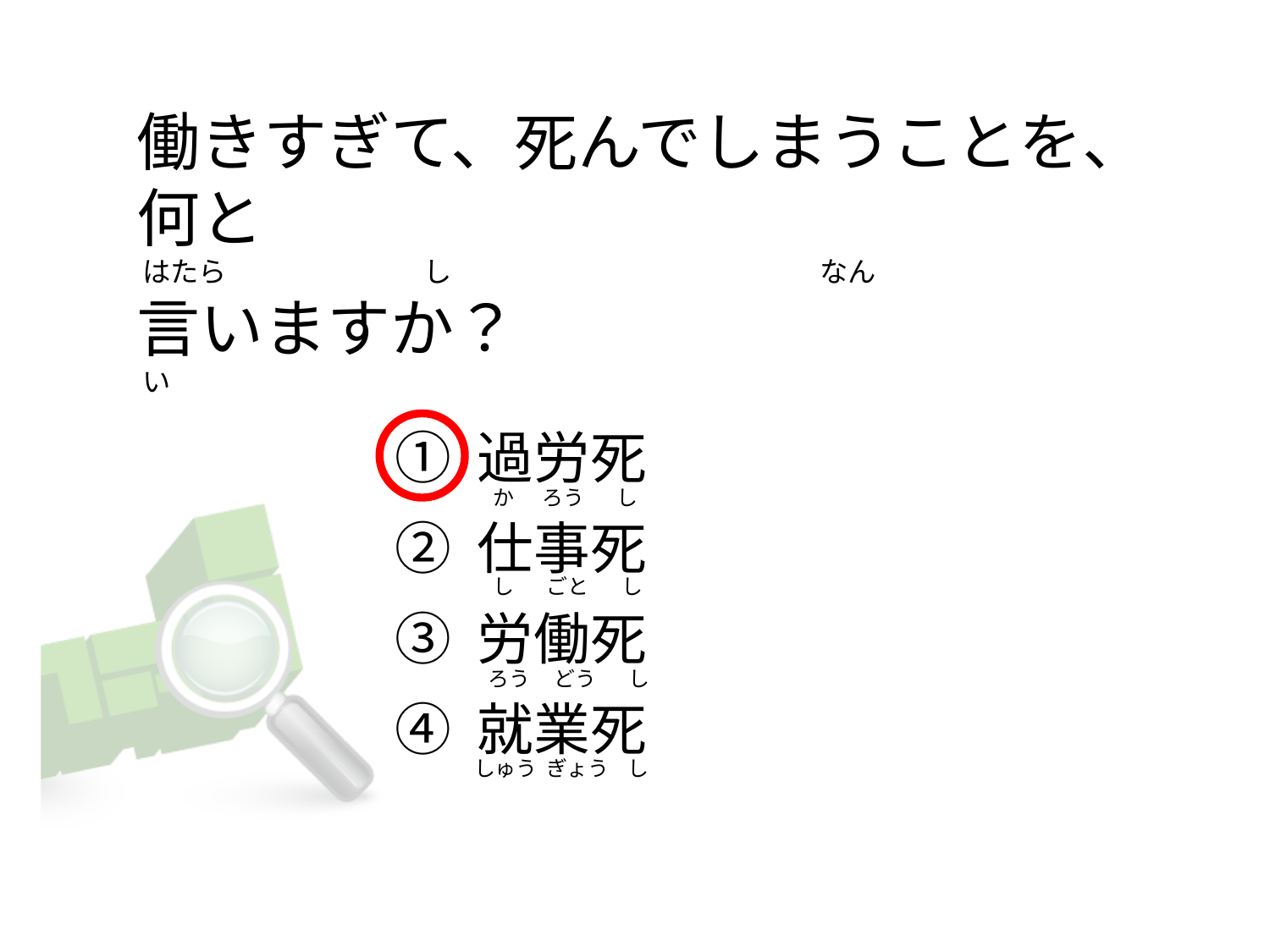

# 働きすぎて、死んでしまうことを、何と  はたら                               し                                                          なん 言いますか？      い

① 過労死
② 仕事死
③ 労働死
④ 就業死
   か      ろう       し
   し       ごと       し
  ろう     どう       し
しゅう  ぎょう    し